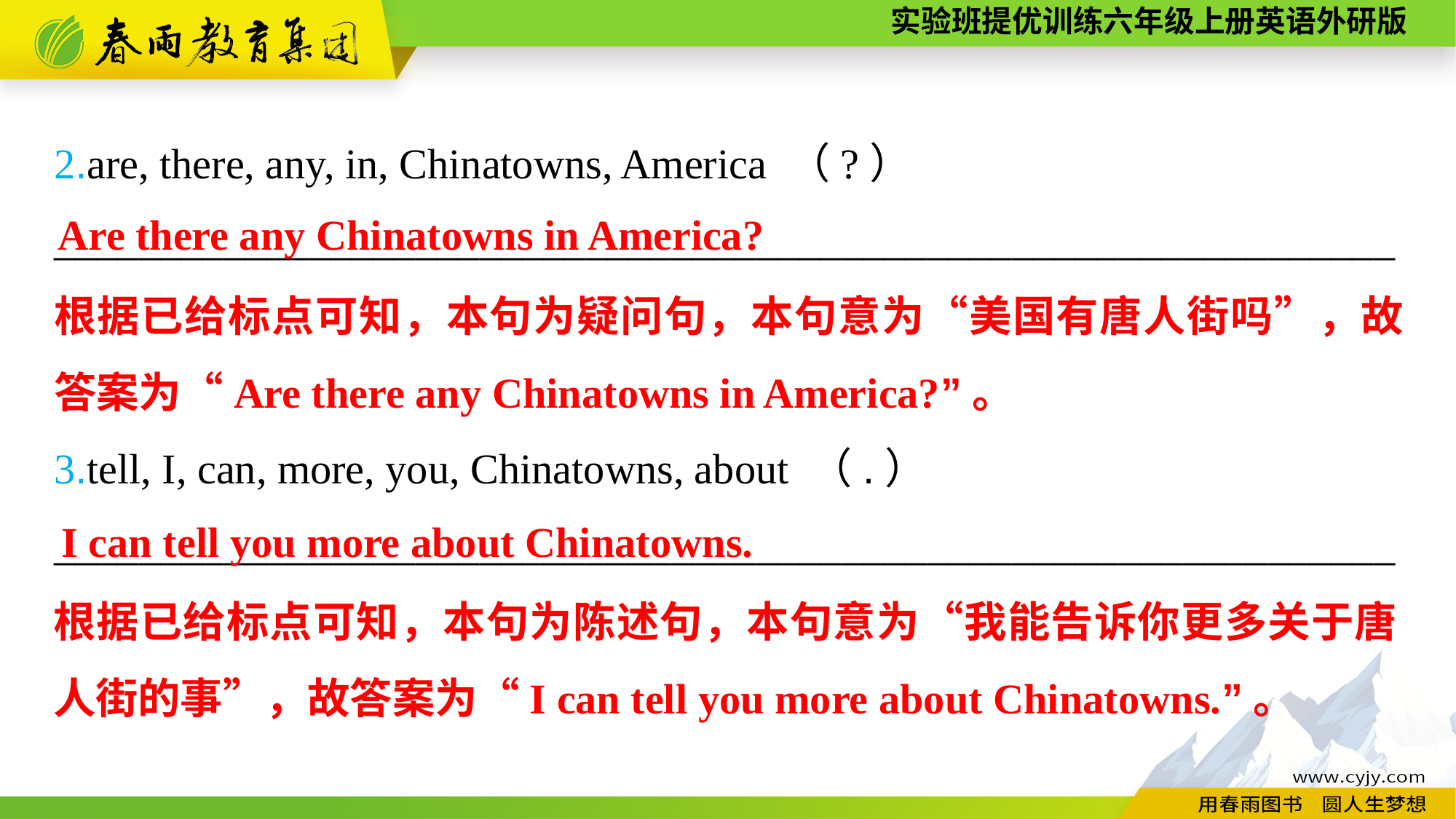

2.are, there, any, in, Chinatowns, America （?）
_______________________________________________________________

3.tell, I, can, more, you, Chinatowns, about （.）
_______________________________________________________________
Are there any Chinatowns in America?
根据已给标点可知，本句为疑问句，本句意为“美国有唐人街吗”，故答案为“Are there any Chinatowns in America?”。
I can tell you more about Chinatowns.
根据已给标点可知，本句为陈述句，本句意为“我能告诉你更多关于唐人街的事”，故答案为“I can tell you more about Chinatowns.”。